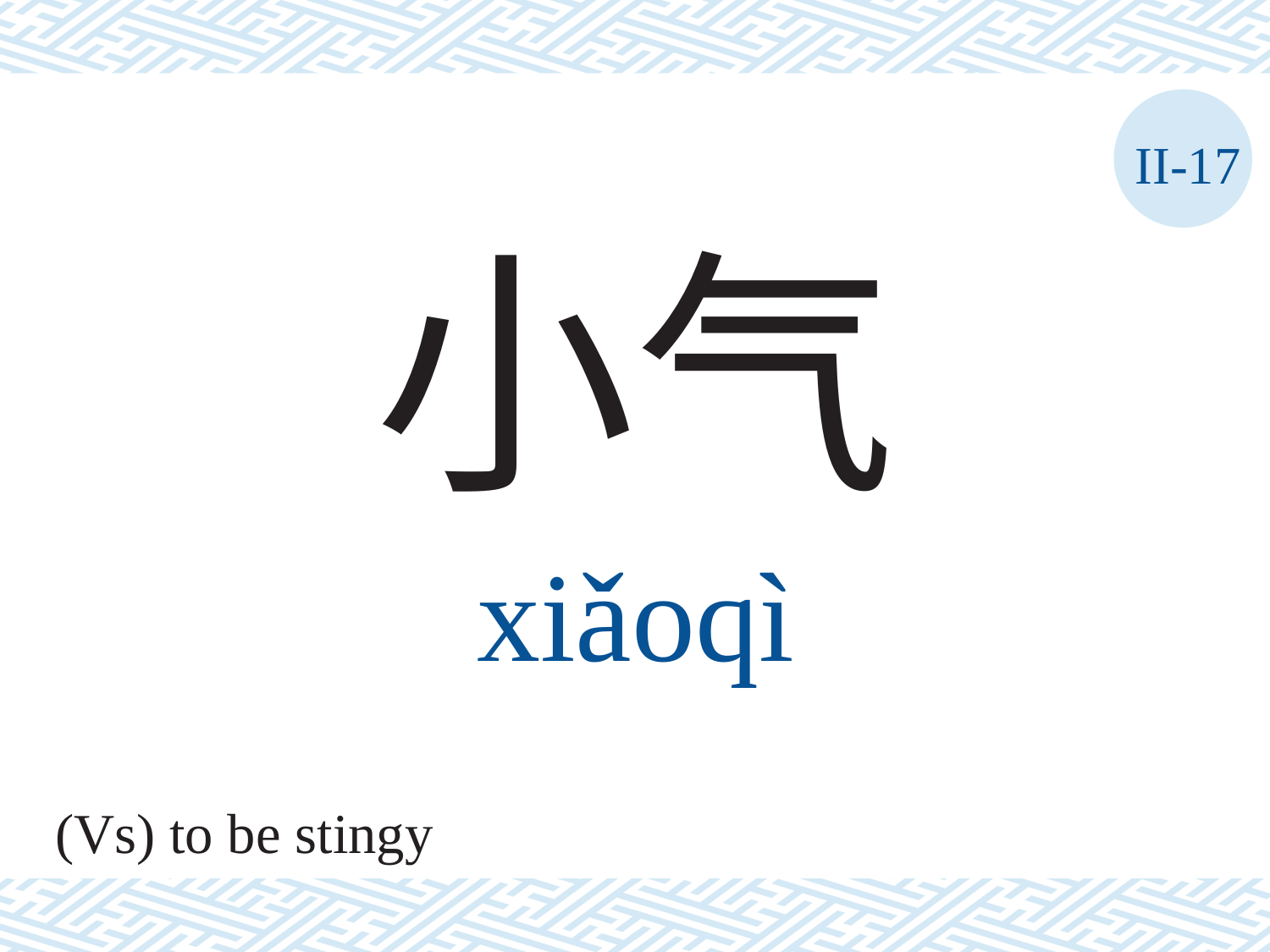

II-17
小气
xiǎoqì
(Vs) to be stingy